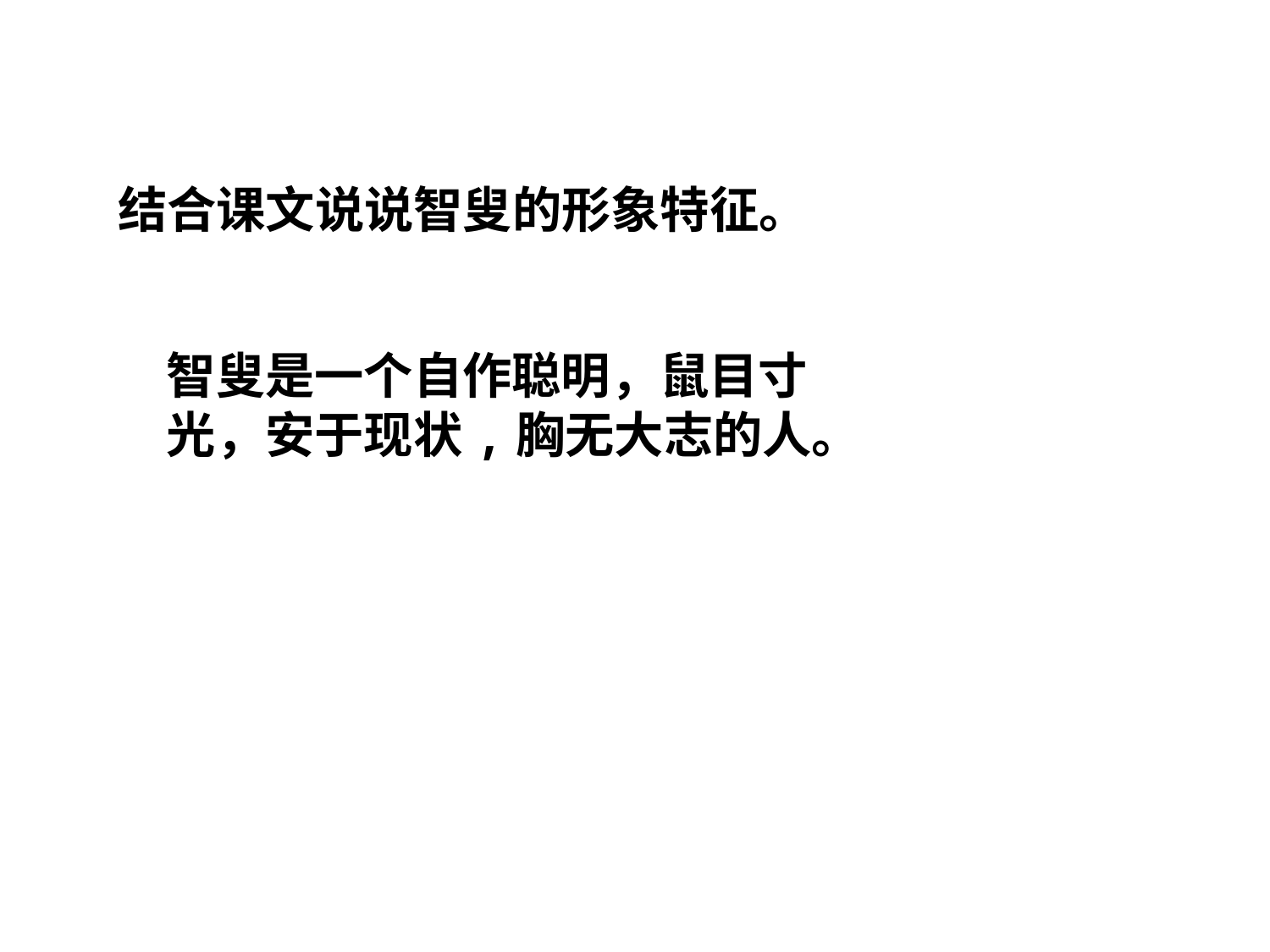

结合课文说说智叟的形象特征。
智叟是一个自作聪明，鼠目寸光，安于现状,胸无大志的人。